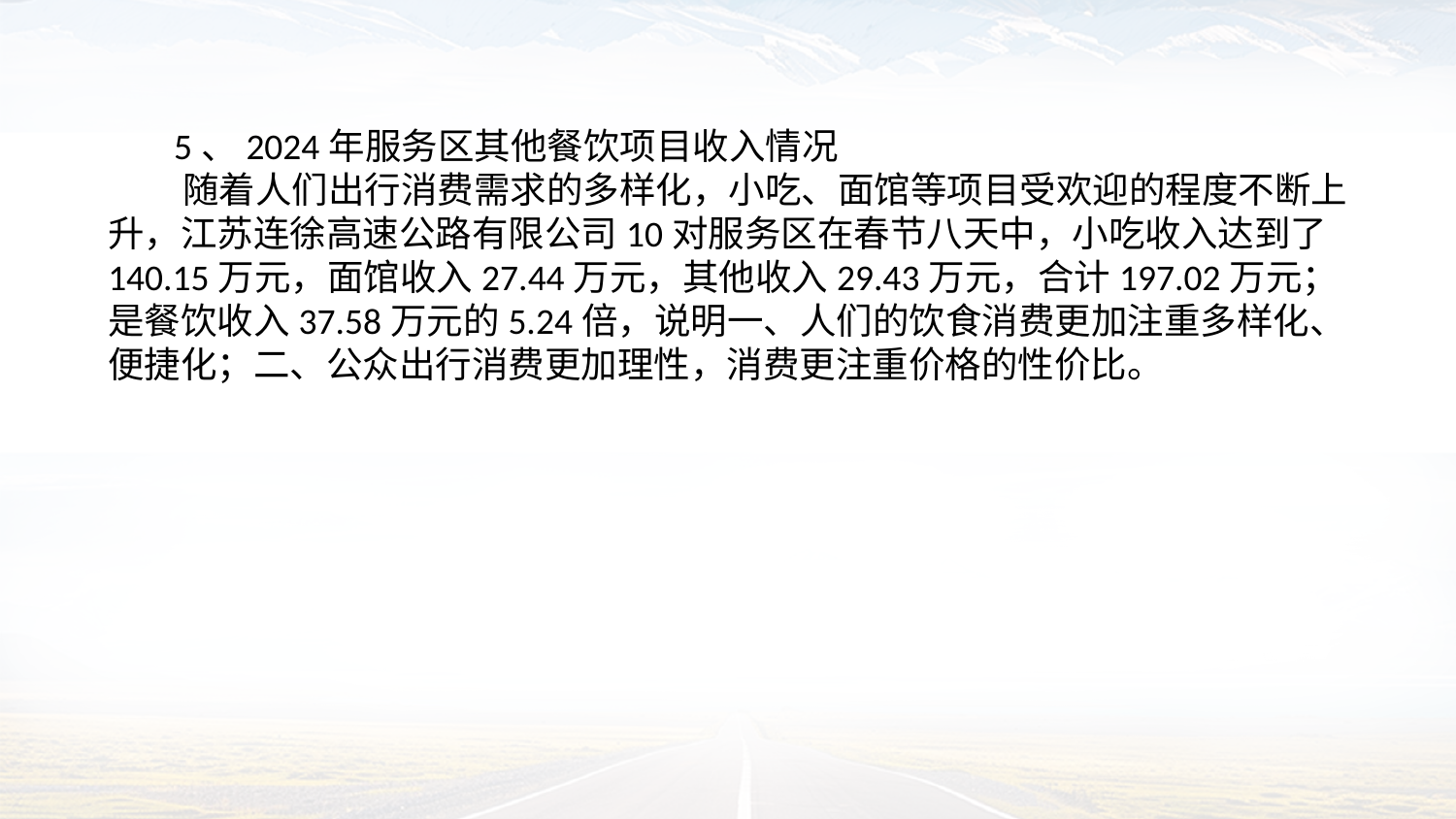

5、2024年服务区其他餐饮项目收入情况
        随着人们出行消费需求的多样化，小吃、面馆等项目受欢迎的程度不断上升，江苏连徐高速公路有限公司10对服务区在春节八天中，小吃收入达到了140.15万元，面馆收入27.44万元，其他收入29.43万元，合计197.02万元；是餐饮收入37.58万元的5.24倍，说明一、人们的饮食消费更加注重多样化、便捷化；二、公众出行消费更加理性，消费更注重价格的性价比。